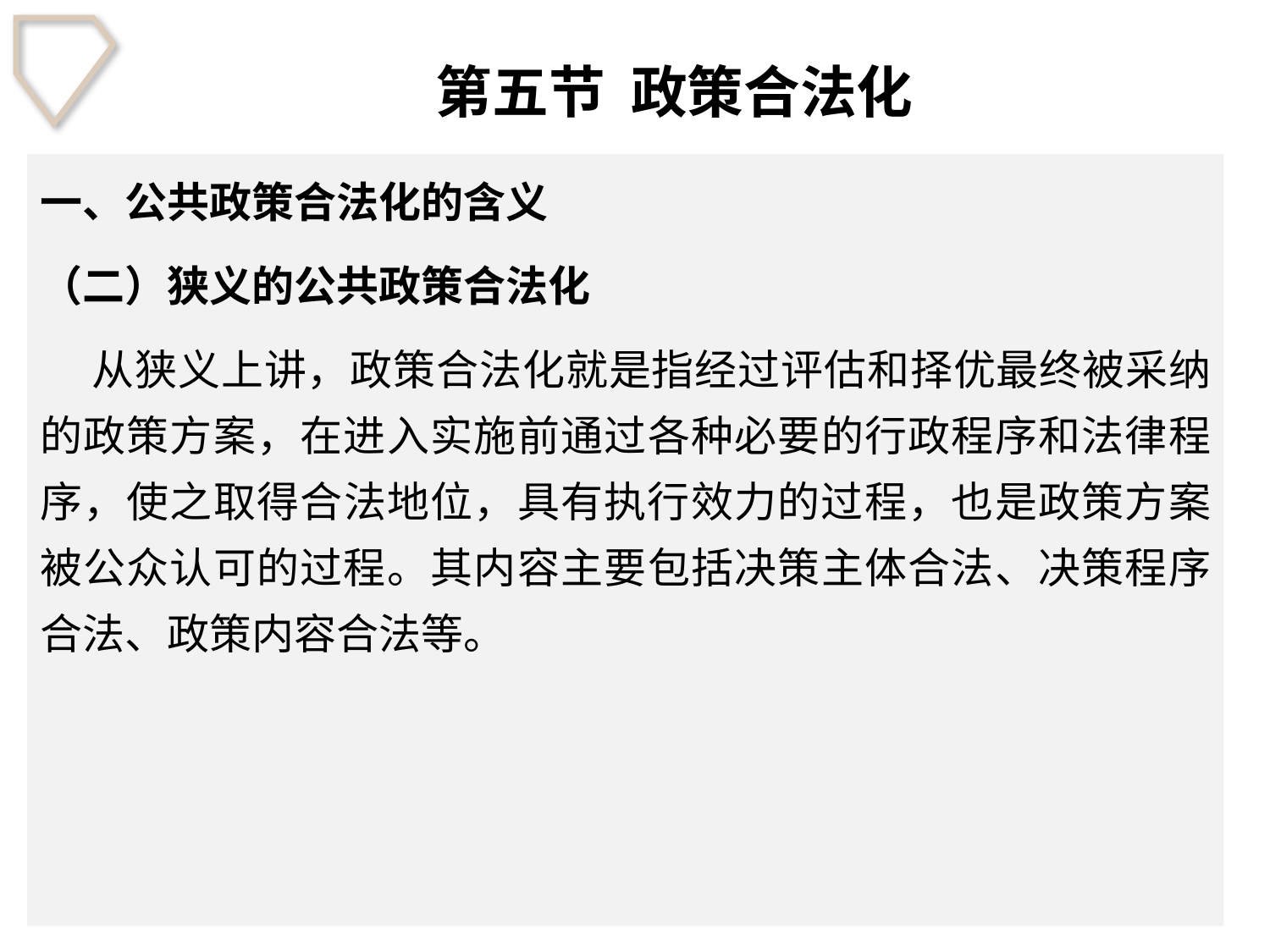

# 第五节  政策合法化
一、公共政策合法化的含义
（二）狭义的公共政策合法化
    从狭义上讲，政策合法化就是指经过评估和择优最终被采纳的政策方案，在进入实施前通过各种必要的行政程序和法律程序，使之取得合法地位，具有执行效力的过程，也是政策方案被公众认可的过程。其内容主要包括决策主体合法、决策程序合法、政策内容合法等。